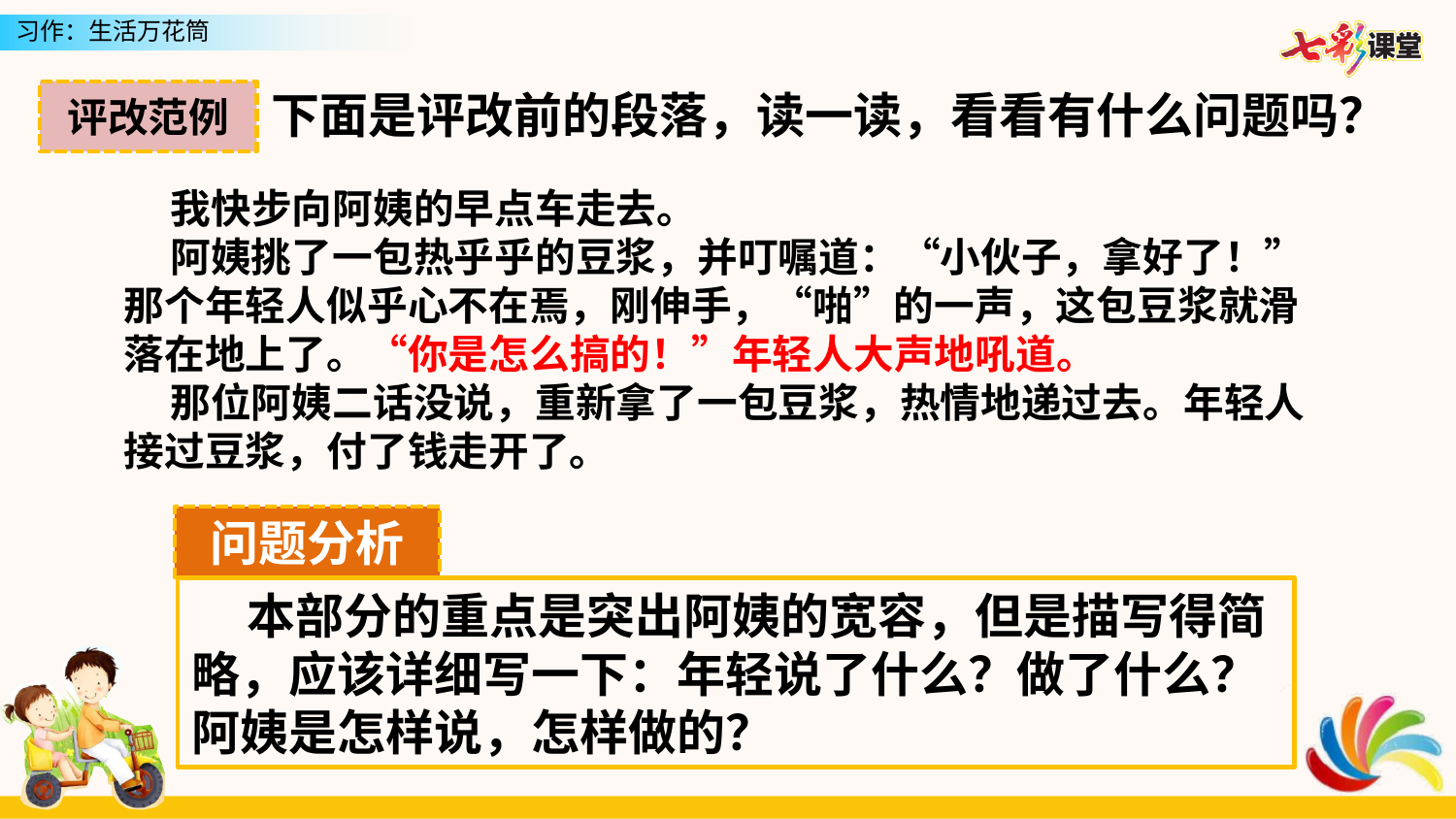

下面是评改前的段落，读一读，看看有什么问题吗？
评改范例
    我快步向阿姨的早点车走去。
    阿姨挑了一包热乎乎的豆浆，并叮嘱道：“小伙子，拿好了！”那个年轻人似乎心不在焉，刚伸手，“啪”的一声，这包豆浆就滑落在地上了。“你是怎么搞的！”年轻人大声地吼道。
    那位阿姨二话没说，重新拿了一包豆浆，热情地递过去。年轻人接过豆浆，付了钱走开了。
问题分析
    本部分的重点是突出阿姨的宽容，但是描写得简略，应该详细写一下：年轻说了什么？做了什么？阿姨是怎样说，怎样做的？